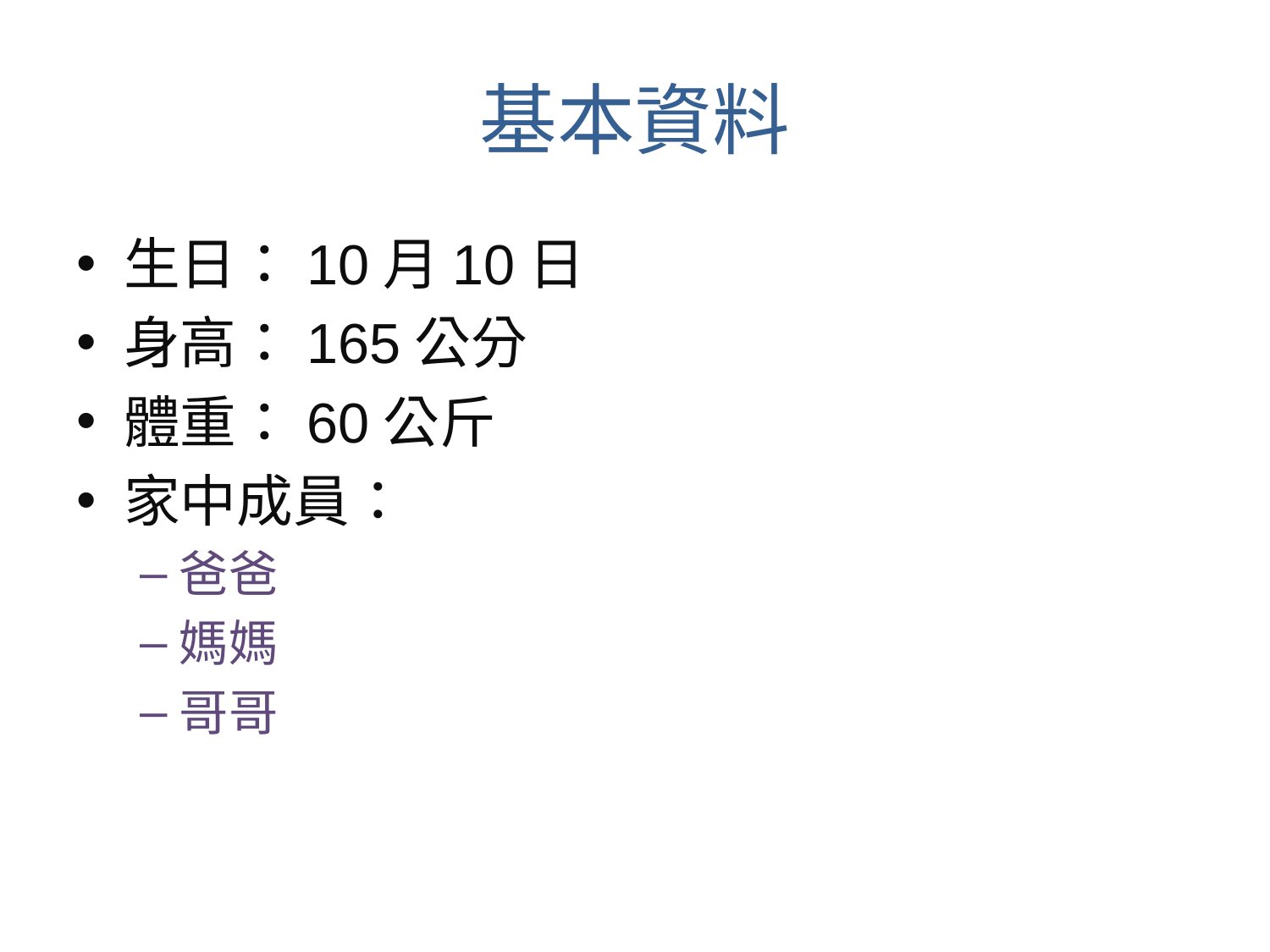

# 基本資料
生日：10月10日
身高：165公分
體重：60公斤
家中成員：
爸爸
媽媽
哥哥